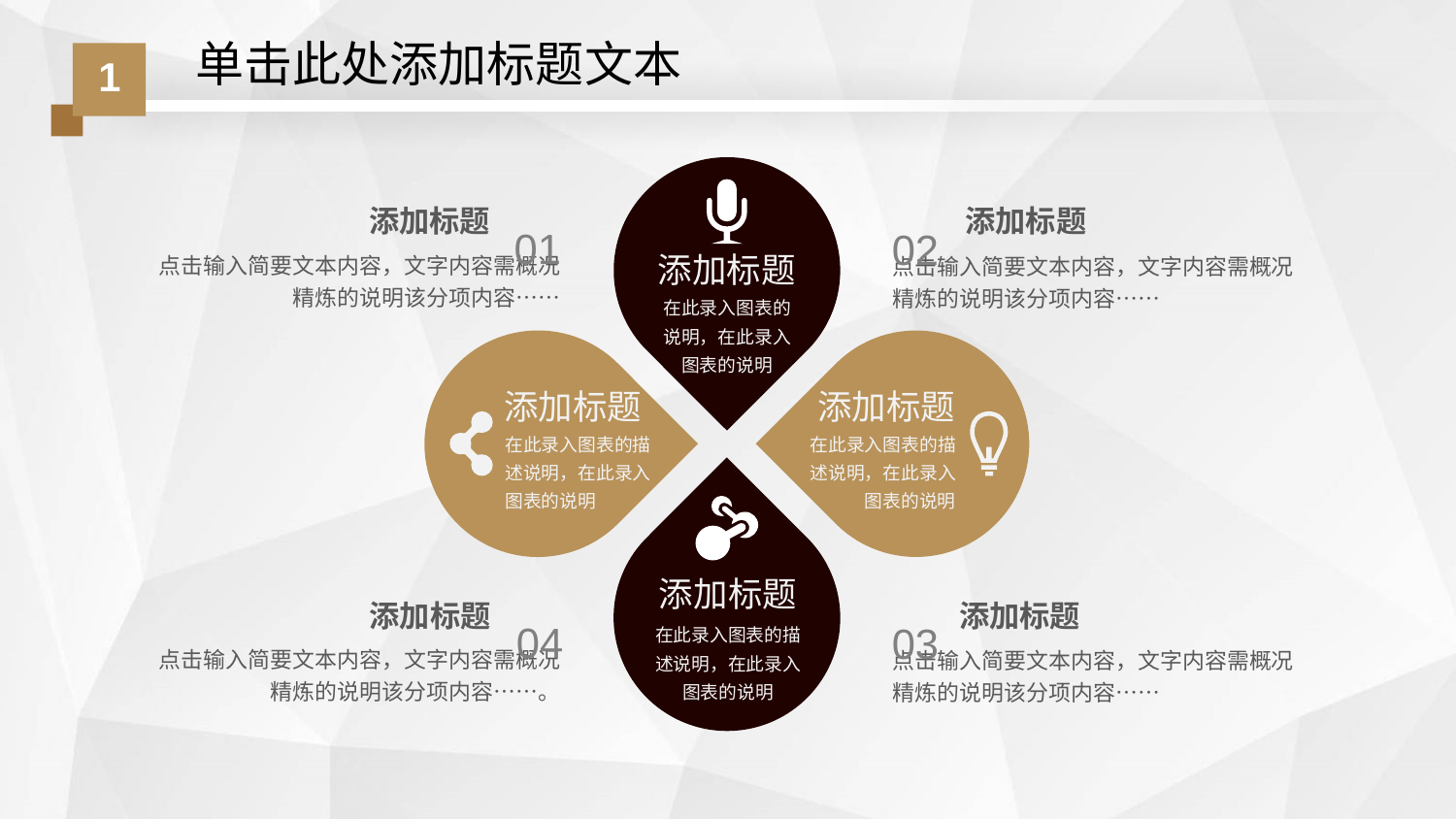

单击此处添加标题文本
1

01
02
添加标题
添加标题
点击输入简要文本内容，文字内容需概况精炼的说明该分项内容……
点击输入简要文本内容，文字内容需概况精炼的说明该分项内容……
添加标题
在此录入图表的说明，在此录入图表的说明

添加标题
添加标题
在此录入图表的描述说明，在此录入图表的说明
在此录入图表的描述说明，在此录入图表的说明

添加标题
04
03
添加标题
添加标题
在此录入图表的描述说明，在此录入图表的说明
点击输入简要文本内容，文字内容需概况精炼的说明该分项内容……。
点击输入简要文本内容，文字内容需概况精炼的说明该分项内容……